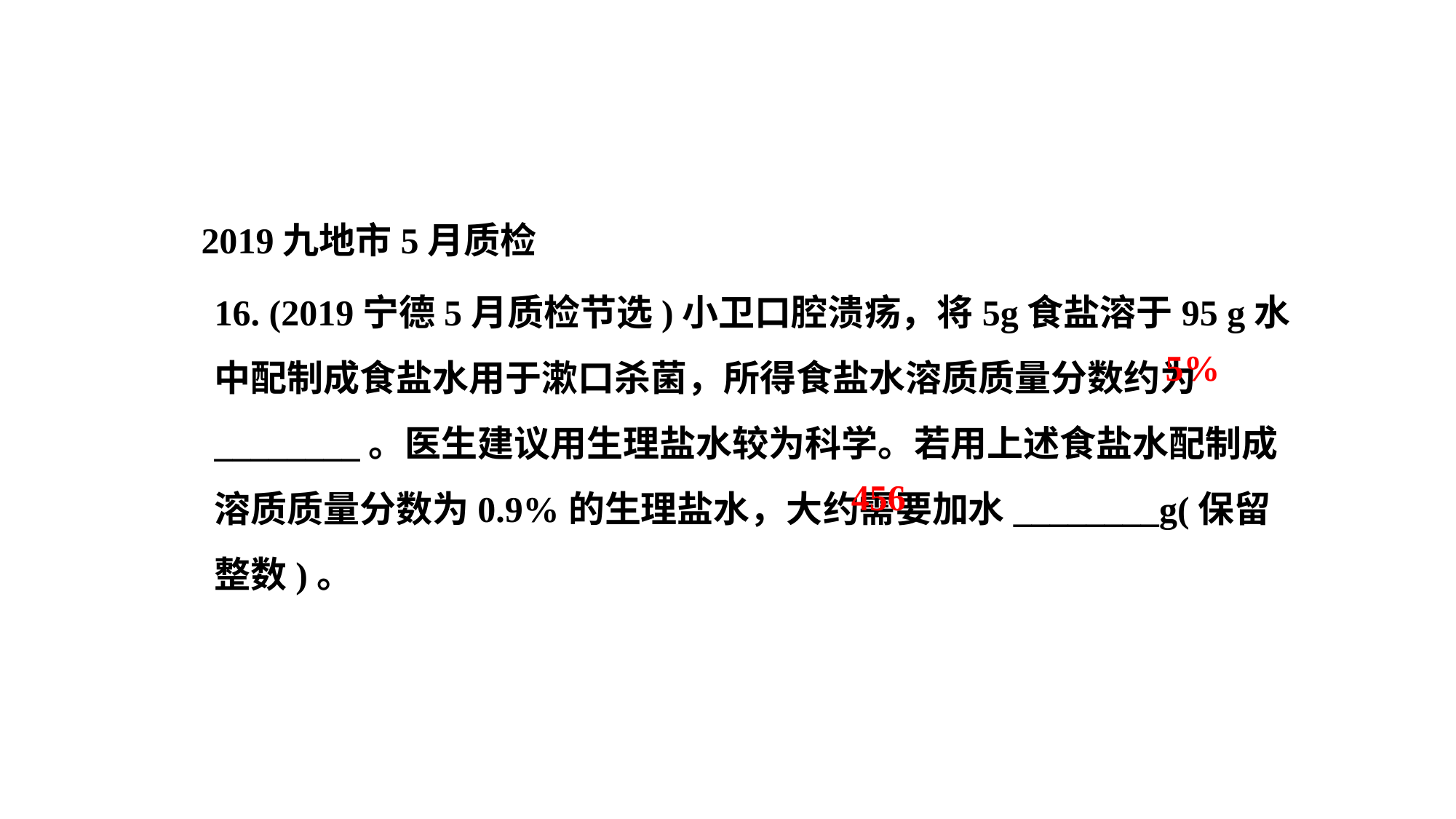

2019九地市5月质检
16. (2019宁德5月质检节选)小卫口腔溃疡，将5g食盐溶于95 g水中配制成食盐水用于漱口杀菌，所得食盐水溶质质量分数约为________。医生建议用生理盐水较为科学。若用上述食盐水配制成溶质质量分数为0.9%的生理盐水，大约需要加水________g(保留整数)。
5%
456